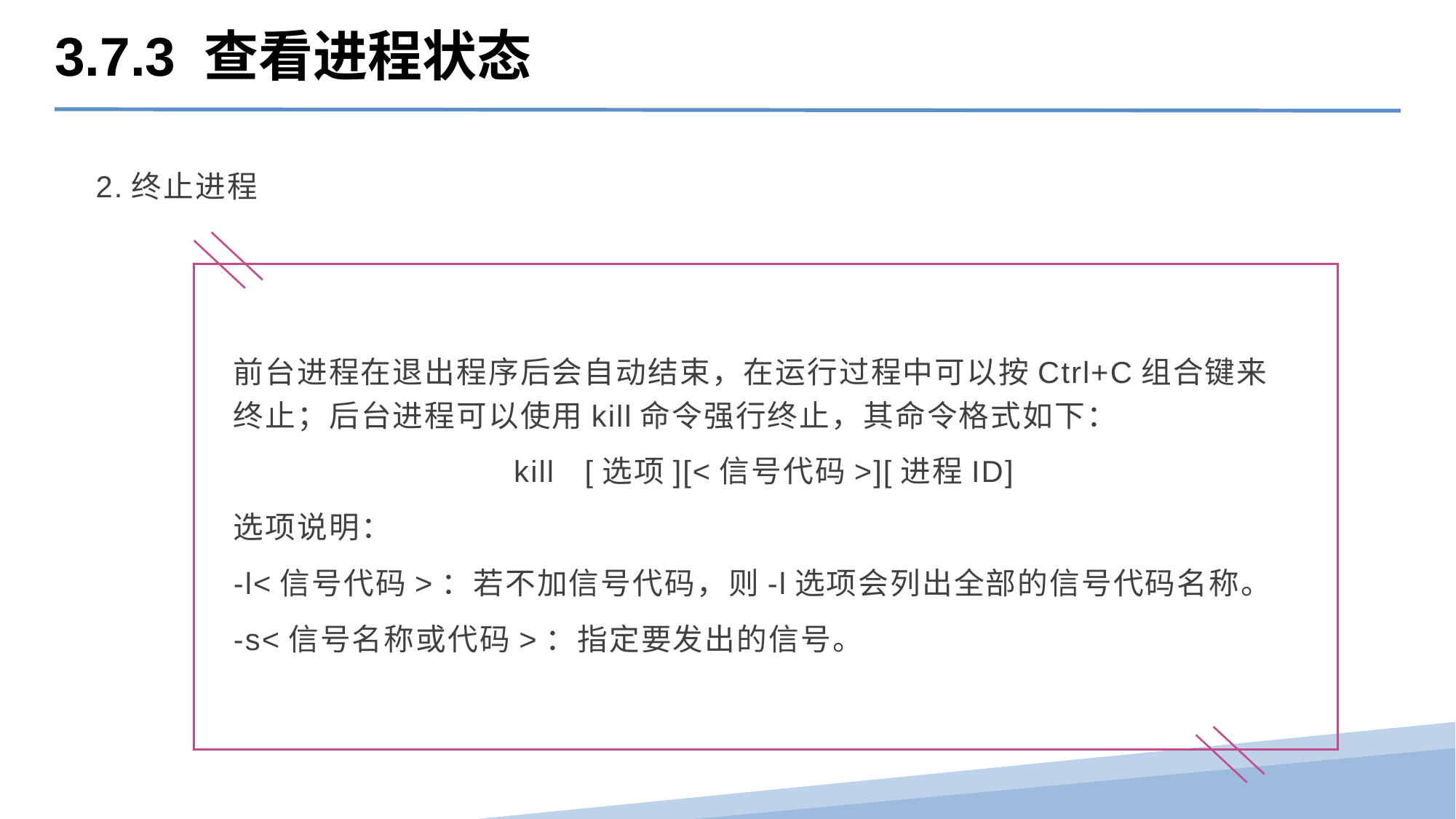

3.7.3 查看进程状态
2.终止进程

前台进程在退出程序后会自动结束，在运行过程中可以按Ctrl+C组合键来终止；后台进程可以使用kill命令强行终止，其命令格式如下：
kill   [选项][<信号代码>][进程ID]
选项说明：
-l<信号代码>：若不加信号代码，则-l选项会列出全部的信号代码名称。
-s<信号名称或代码>：指定要发出的信号。